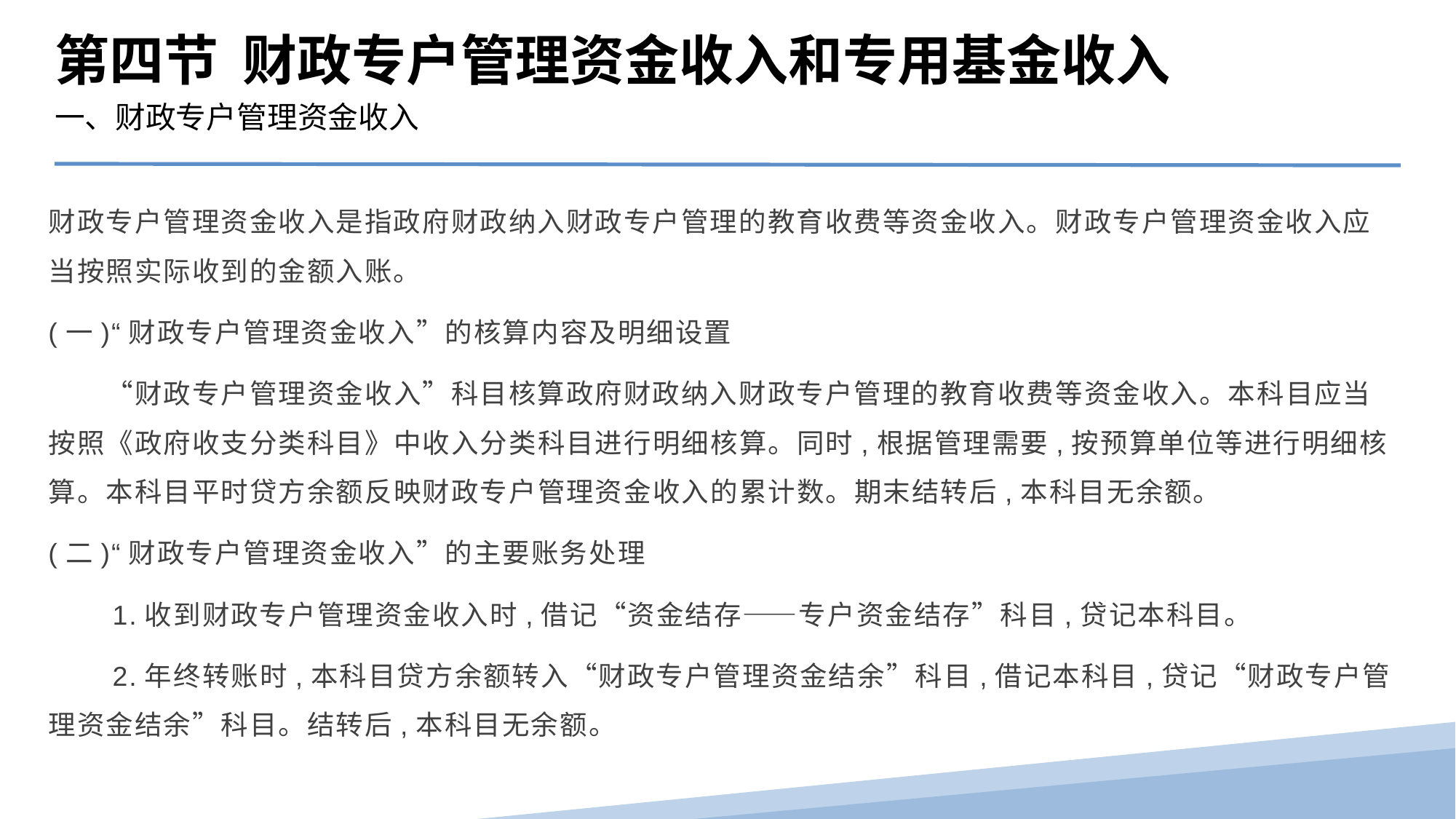

第四节  财政专户管理资金收入和专用基金收入
一、财政专户管理资金收入
财政专户管理资金收入是指政府财政纳入财政专户管理的教育收费等资金收入。财政专户管理资金收入应当按照实际收到的金额入账。
(一)“财政专户管理资金收入”的核算内容及明细设置
　　“财政专户管理资金收入”科目核算政府财政纳入财政专户管理的教育收费等资金收入。本科目应当按照《政府收支分类科目》中收入分类科目进行明细核算。同时,根据管理需要,按预算单位等进行明细核算。本科目平时贷方余额反映财政专户管理资金收入的累计数。期末结转后,本科目无余额。
(二)“财政专户管理资金收入”的主要账务处理
　　1.收到财政专户管理资金收入时,借记“资金结存――专户资金结存”科目,贷记本科目。
　　2.年终转账时,本科目贷方余额转入“财政专户管理资金结余”科目,借记本科目,贷记“财政专户管理资金结余”科目。结转后,本科目无余额。